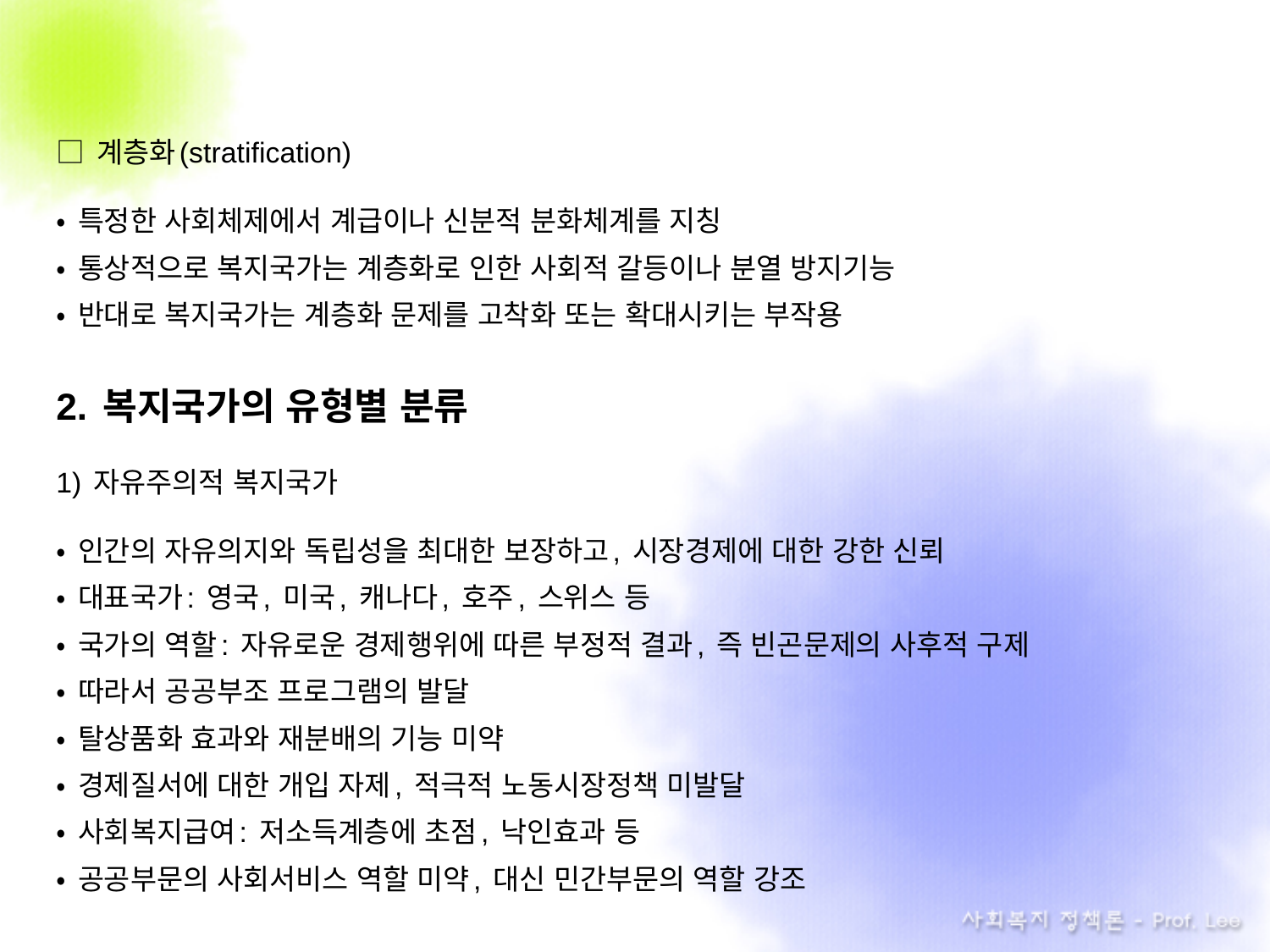

□ 계층화(stratification)

• 특정한 사회체제에서 계급이나 신분적 분화체계를 지칭
• 통상적으로 복지국가는 계층화로 인한 사회적 갈등이나 분열 방지기능
• 반대로 복지국가는 계층화 문제를 고착화 또는 확대시키는 부작용

2. 복지국가의 유형별 분류

1) 자유주의적 복지국가

• 인간의 자유의지와 독립성을 최대한 보장하고, 시장경제에 대한 강한 신뢰
• 대표국가: 영국, 미국, 캐나다, 호주, 스위스 등
• 국가의 역할: 자유로운 경제행위에 따른 부정적 결과, 즉 빈곤문제의 사후적 구제
• 따라서 공공부조 프로그램의 발달
• 탈상품화 효과와 재분배의 기능 미약
• 경제질서에 대한 개입 자제, 적극적 노동시장정책 미발달
• 사회복지급여: 저소득계층에 초점, 낙인효과 등
• 공공부문의 사회서비스 역할 미약, 대신 민간부문의 역할 강조